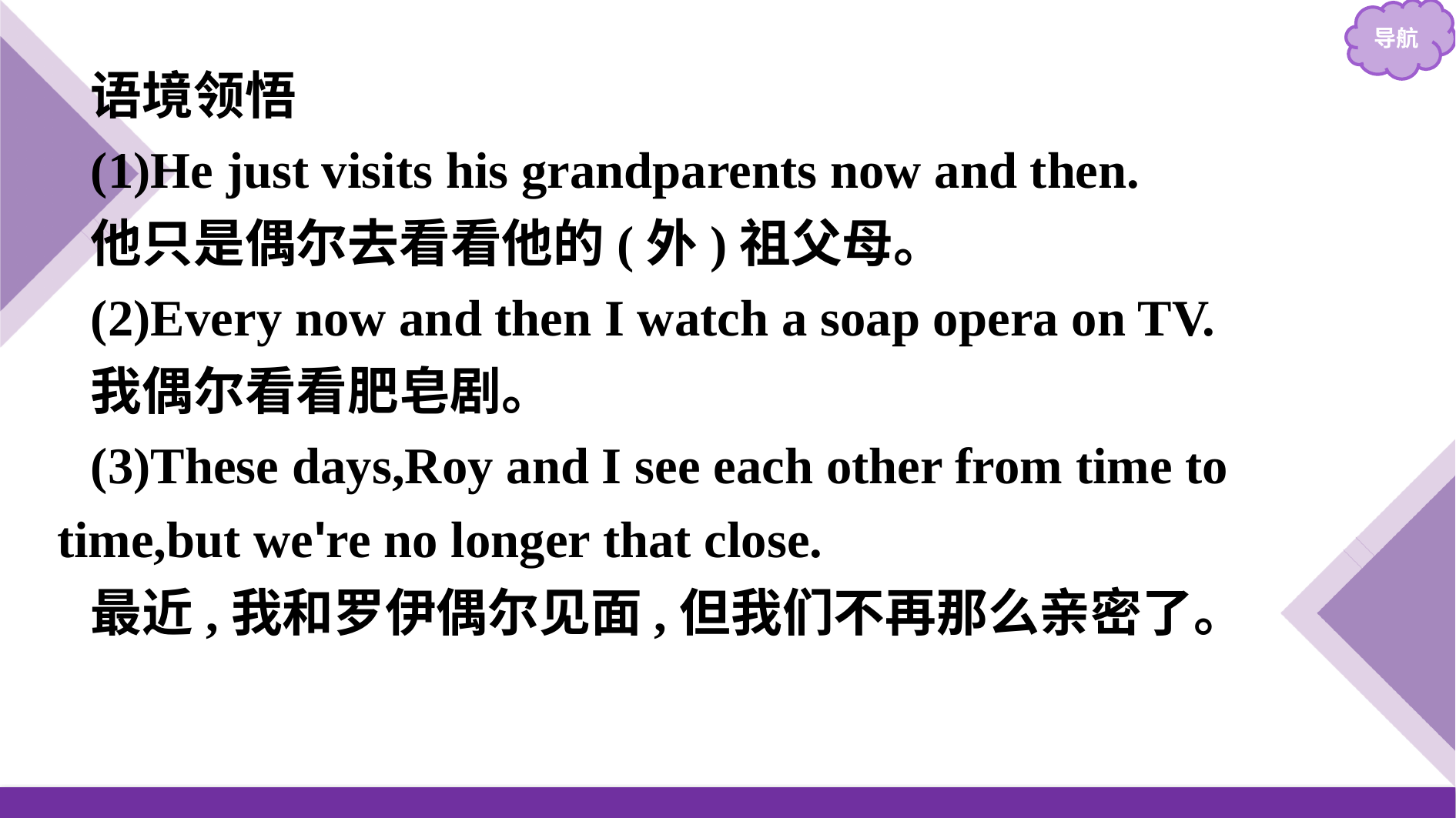

语境领悟
(1)He just visits his grandparents now and then.
他只是偶尔去看看他的(外)祖父母。
(2)Every now and then I watch a soap opera on TV.
我偶尔看看肥皂剧。
(3)These days,Roy and I see each other from time to time,but we're no longer that close.
最近,我和罗伊偶尔见面,但我们不再那么亲密了。